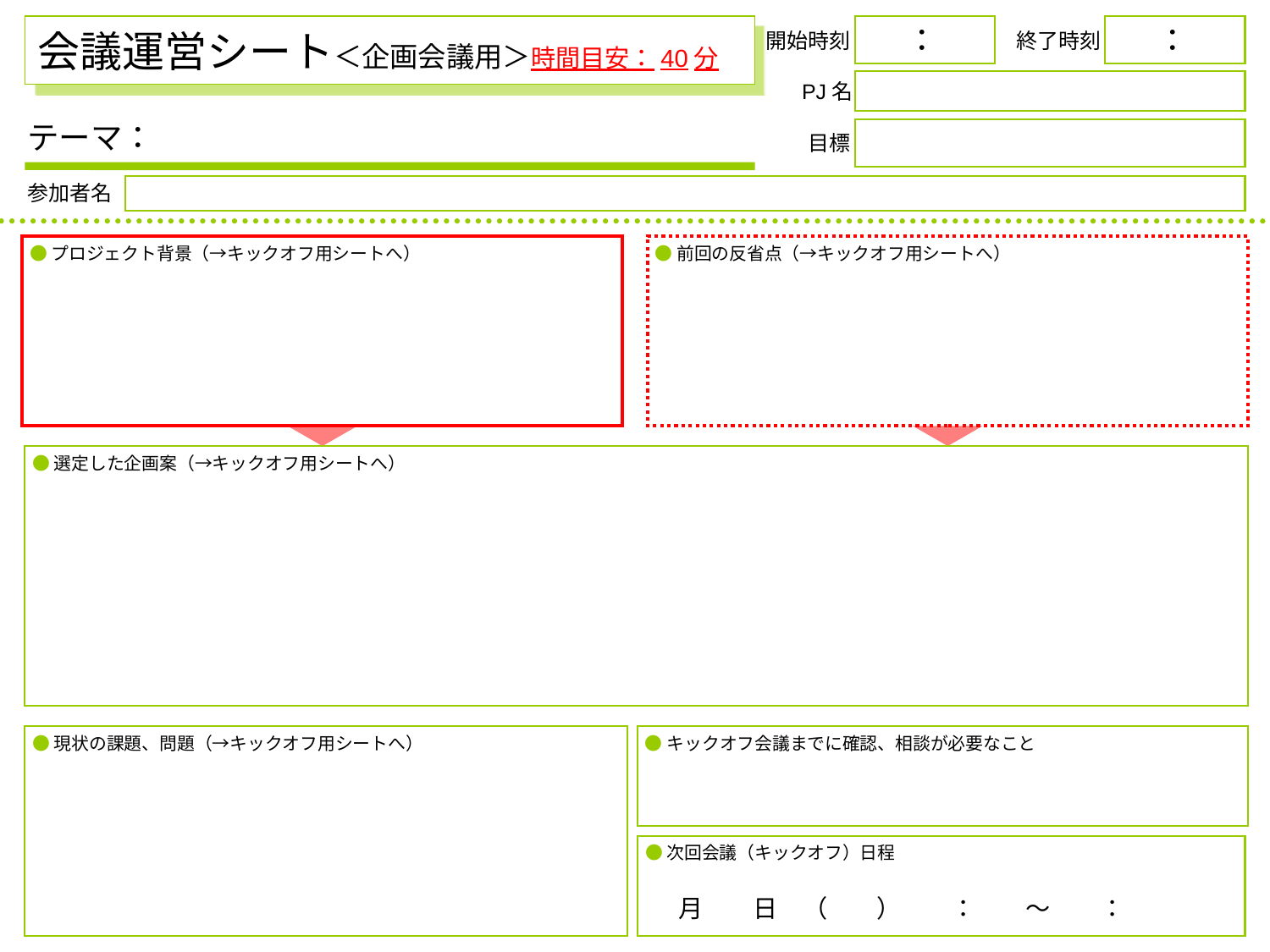

# 会議運営シート＜企画会議用＞時間目安：40分
：
：
開始時刻
終了時刻

PJ名
テーマ：

目標

参加者名

●プロジェクト背景（→キックオフ用シートへ）

●前回の反省点（→キックオフ用シートへ）

●選定した企画案（→キックオフ用シートへ）

●現状の課題、問題（→キックオフ用シートへ）

●キックオフ会議までに確認、相談が必要なこと

●次回会議（キックオフ）日程

月　　日　（　　）　　：　　～　　：
3